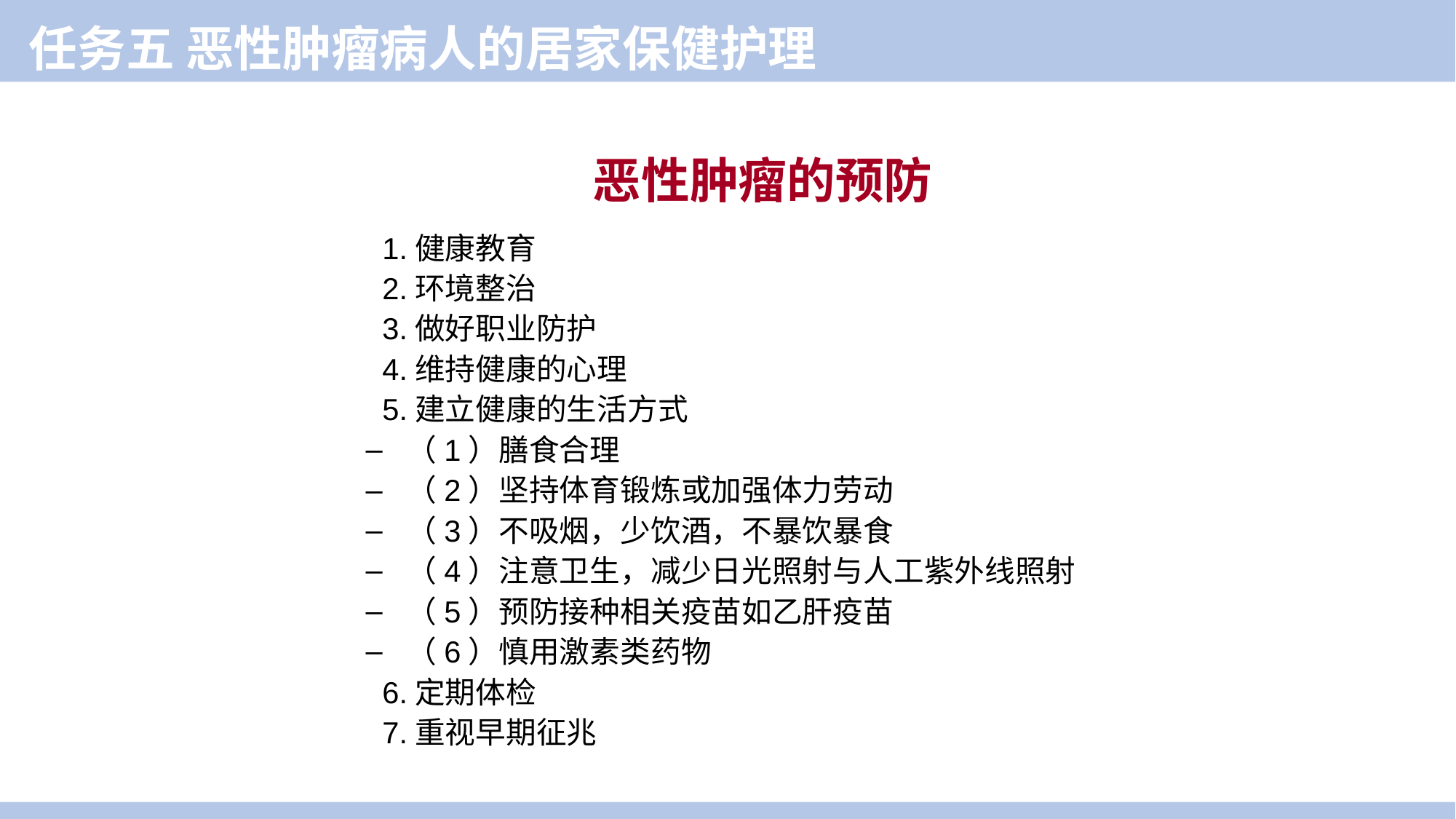

任务五 恶性肿瘤病人的居家保健护理
恶性肿瘤的预防
  1.健康教育
  2.环境整治
  3.做好职业防护
  4.维持健康的心理
  5.建立健康的生活方式
（1）膳食合理
（2）坚持体育锻炼或加强体力劳动
（3）不吸烟，少饮酒，不暴饮暴食
（4）注意卫生，减少日光照射与人工紫外线照射
（5）预防接种相关疫苗如乙肝疫苗
（6）慎用激素类药物
  6.定期体检
  7.重视早期征兆